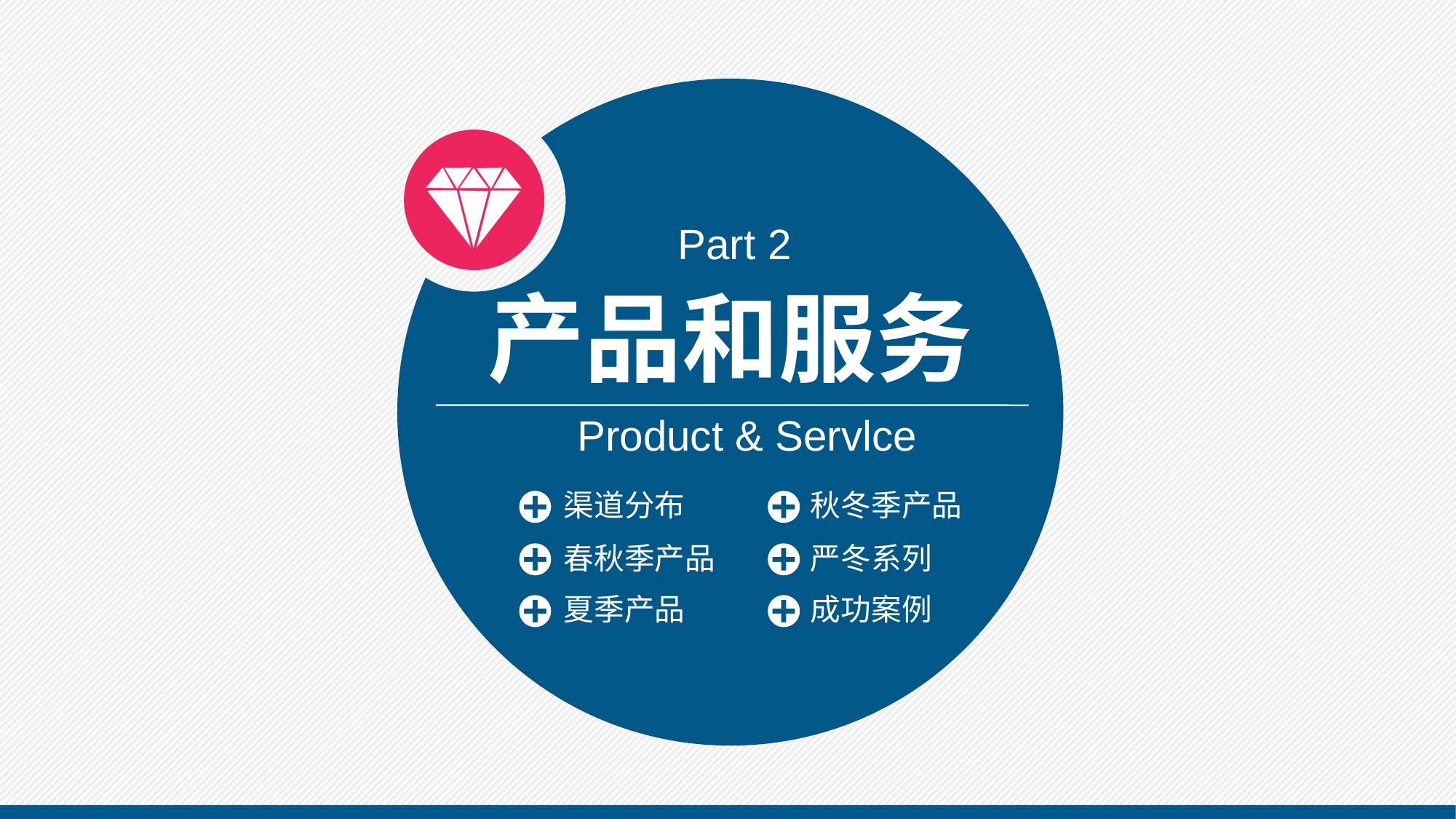

Part 2
产品和服务

Product & Servlce
渠道分布
秋冬季产品

春秋季产品
严冬系列

夏季产品
成功案例